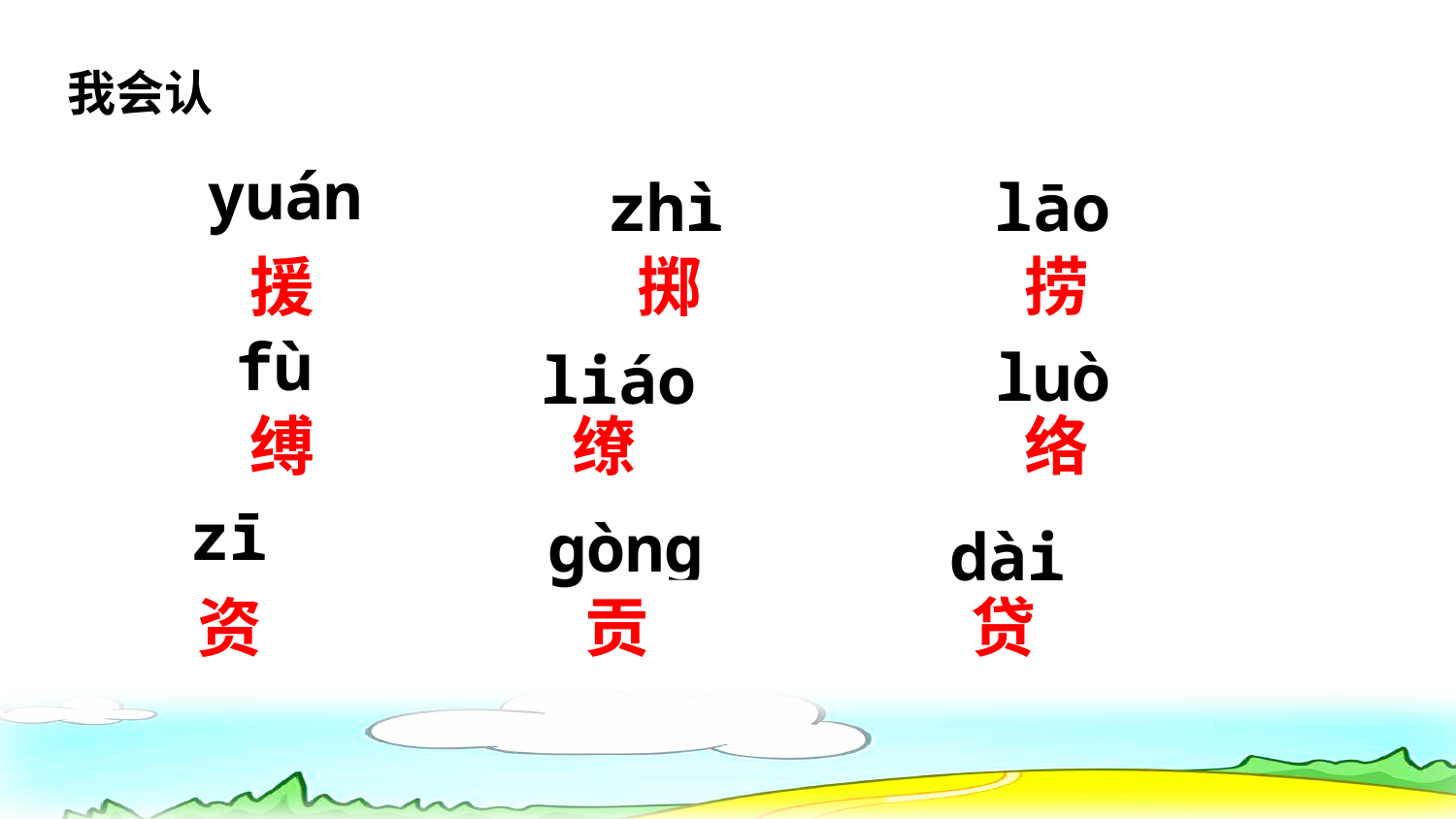

我会认

yuán
zhì
lāo
救援
投掷
打捞

fù
luò
liáo
束缚
缭乱
网络

zī
gòng
dài
资产

贡献

贷款